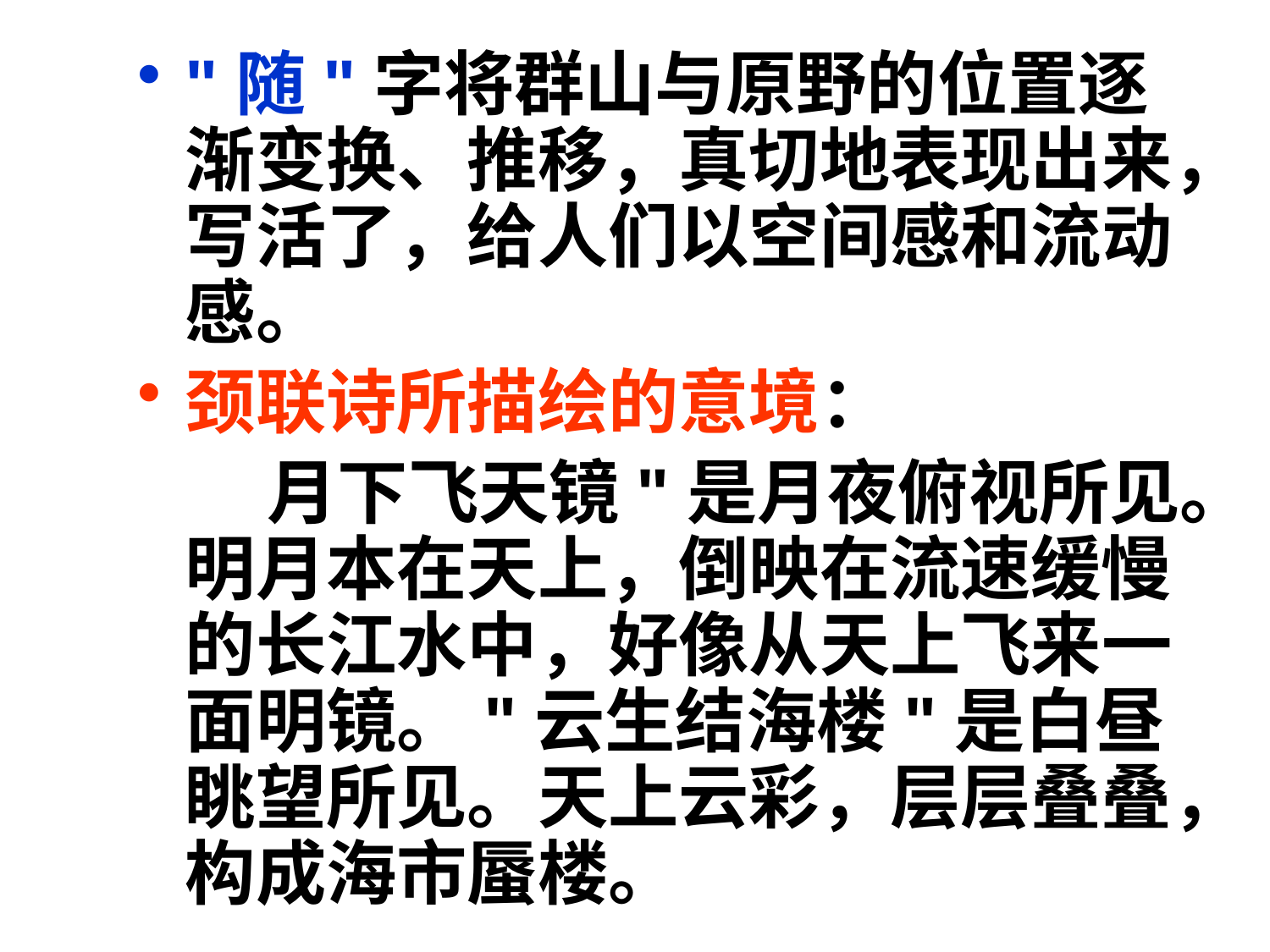

"随"字将群山与原野的位置逐渐变换、推移，真切地表现出来，写活了，给人们以空间感和流动感。
颈联诗所描绘的意境：
       月下飞天镜"是月夜俯视所见。明月本在天上，倒映在流速缓慢的长江水中，好像从天上飞来一面明镜。"云生结海楼"是白昼眺望所见。天上云彩，层层叠叠，构成海市蜃楼。